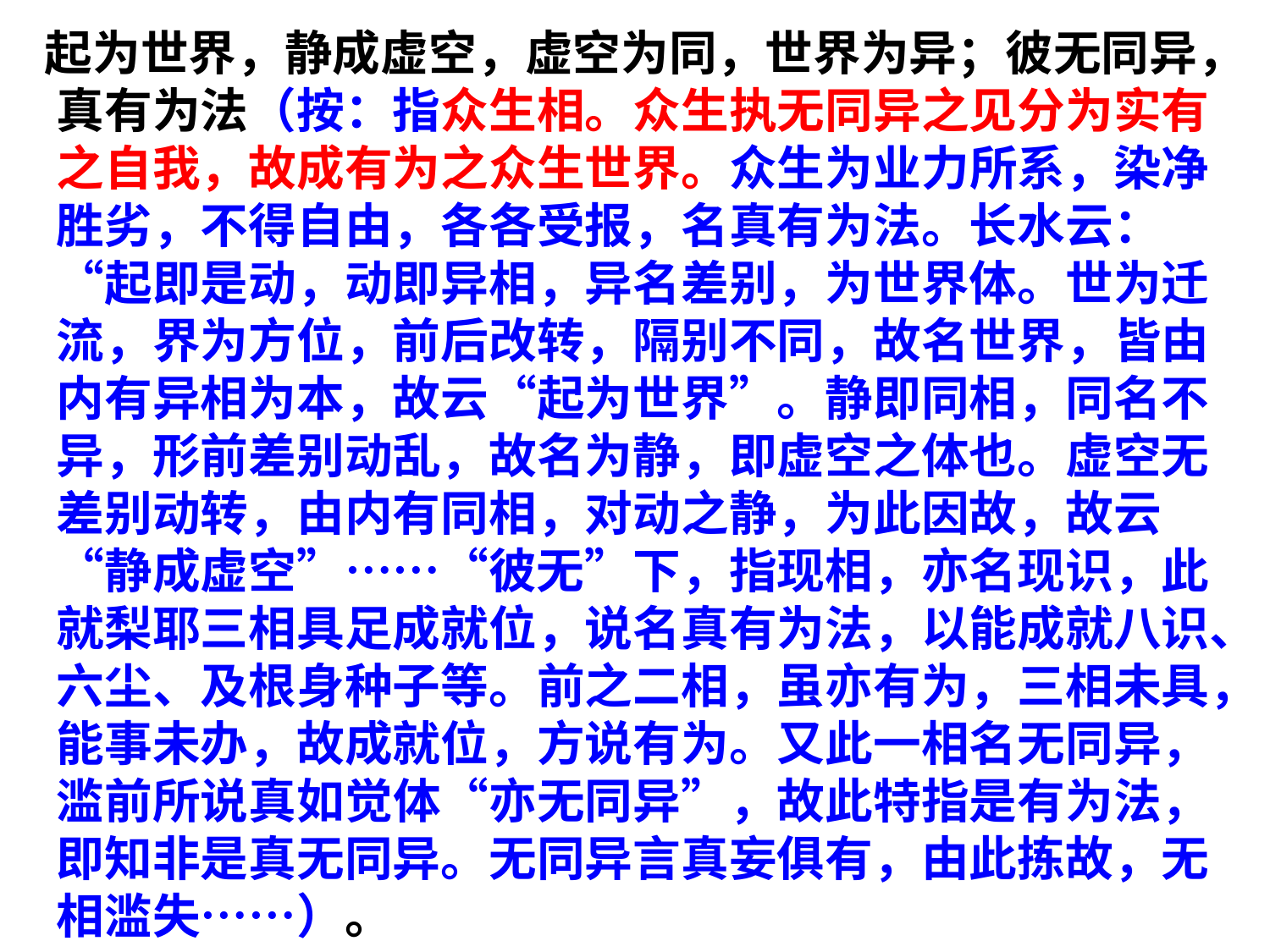

起为世界，静成虚空，虚空为同，世界为异；彼无同异，真有为法（按：指众生相。众生执无同异之见分为实有之自我，故成有为之众生世界。众生为业力所系，染净胜劣，不得自由，各各受报，名真有为法。长水云：“起即是动，动即异相，异名差别，为世界体。世为迁流，界为方位，前后改转，隔别不同，故名世界，皆由内有异相为本，故云“起为世界”。静即同相，同名不异，形前差别动乱，故名为静，即虚空之体也。虚空无差别动转，由内有同相，对动之静，为此因故，故云“静成虚空”……“彼无”下，指现相，亦名现识，此就梨耶三相具足成就位，说名真有为法，以能成就八识、六尘、及根身种子等。前之二相，虽亦有为，三相未具，能事未办，故成就位，方说有为。又此一相名无同异，滥前所说真如觉体“亦无同异”，故此特指是有为法，即知非是真无同异。无同异言真妄俱有，由此拣故，无相滥失……）。